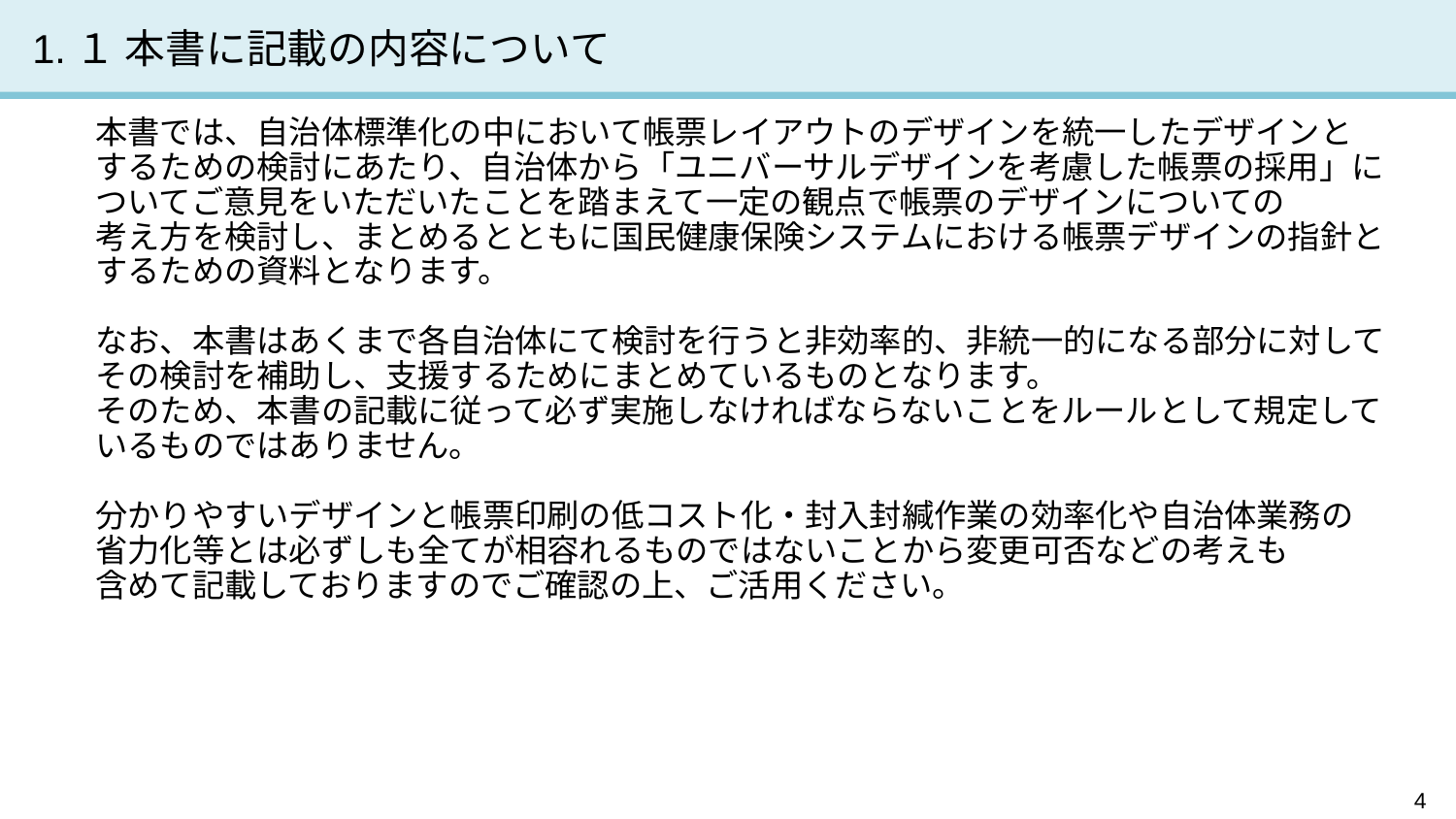

# 1.１ 本書に記載の内容について
本書では、自治体標準化の中において帳票レイアウトのデザインを統一したデザインと
するための検討にあたり、自治体から「ユニバーサルデザインを考慮した帳票の採用」に
ついてご意見をいただいたことを踏まえて一定の観点で帳票のデザインについての
考え方を検討し、まとめるとともに国民健康保険システムにおける帳票デザインの指針と
するための資料となります。

なお、本書はあくまで各自治体にて検討を行うと非効率的、非統一的になる部分に対して
その検討を補助し、支援するためにまとめているものとなります。
そのため、本書の記載に従って必ず実施しなければならないことをルールとして規定して
いるものではありません。

分かりやすいデザインと帳票印刷の低コスト化・封入封緘作業の効率化や自治体業務の
省力化等とは必ずしも全てが相容れるものではないことから変更可否などの考えも
含めて記載しておりますのでご確認の上、ご活用ください。